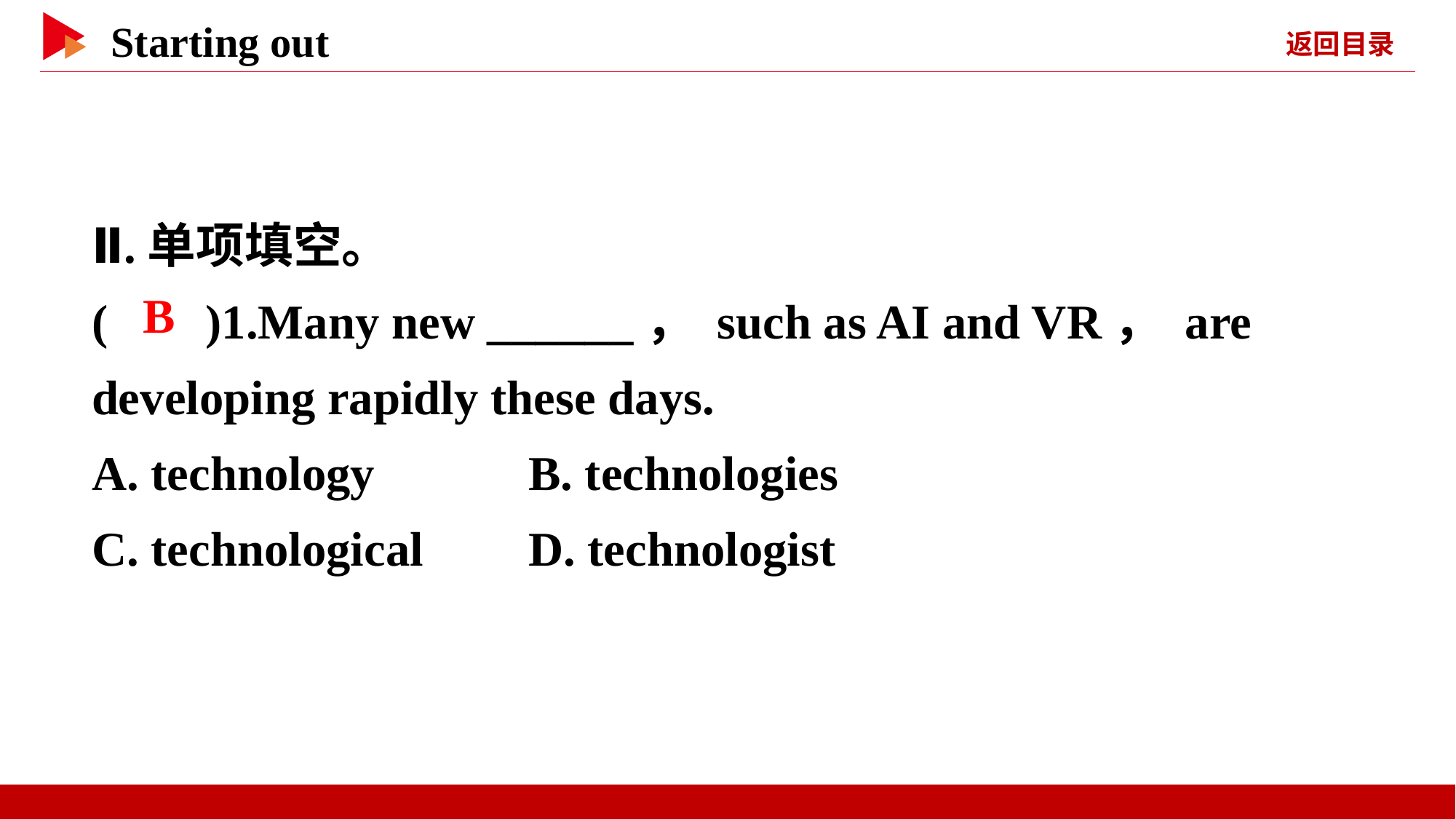

Ⅱ.单项填空。
(        )1.Many new ______， such as AI and VR， are developing rapidly these days.
A. technology		B. technologies
C. technological	D. technologist

   B